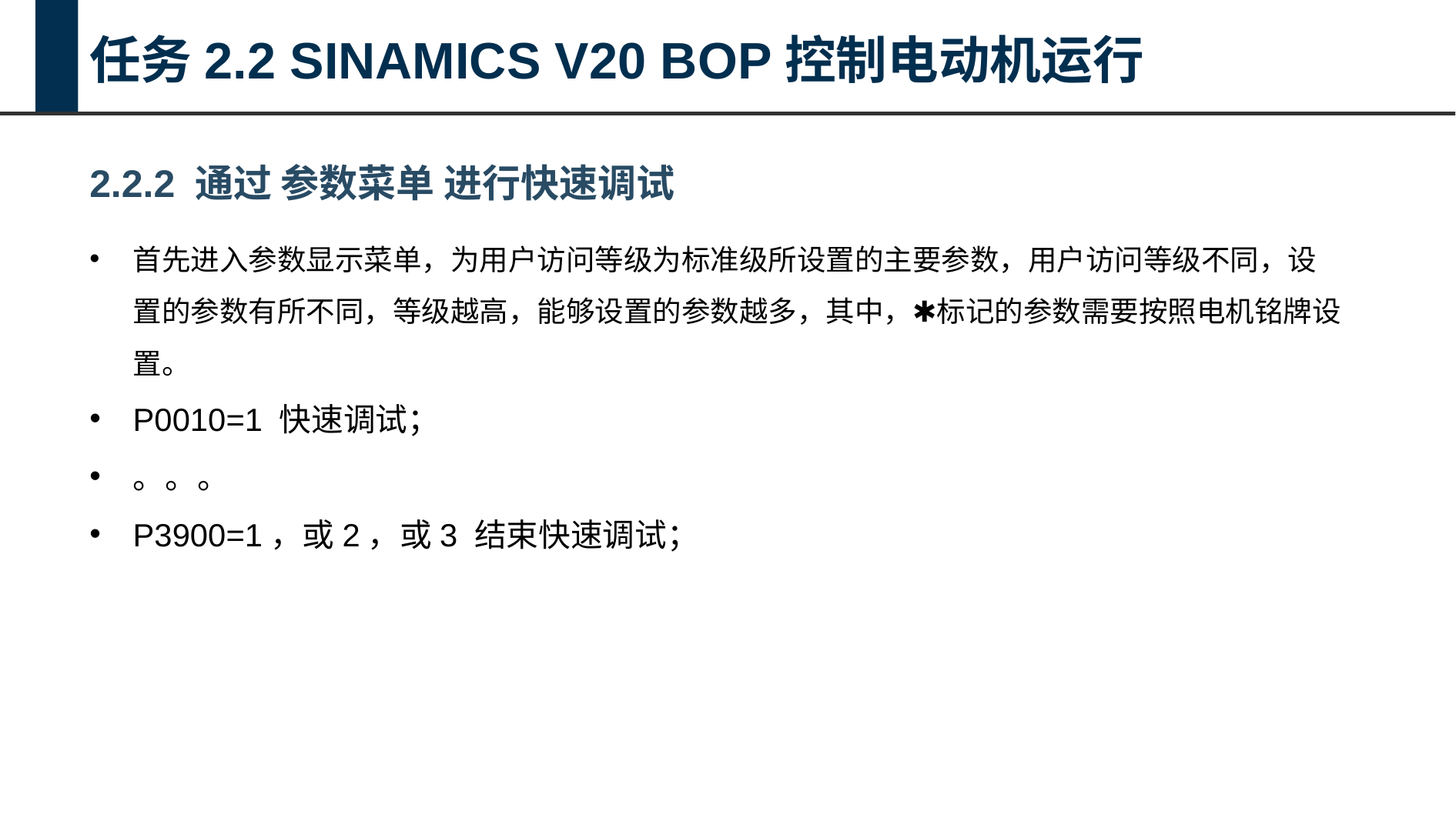

任务2.2 SINAMICS V20 BOP控制电动机运行
2.2.2 通过 参数菜单 进行快速调试
首先进入参数显示菜单，为用户访问等级为标准级所设置的主要参数，用户访问等级不同，设置的参数有所不同，等级越高，能够设置的参数越多，其中，✱标记的参数需要按照电机铭牌设置。
P0010=1 快速调试；
。。。
P3900=1，或2，或3 结束快速调试；